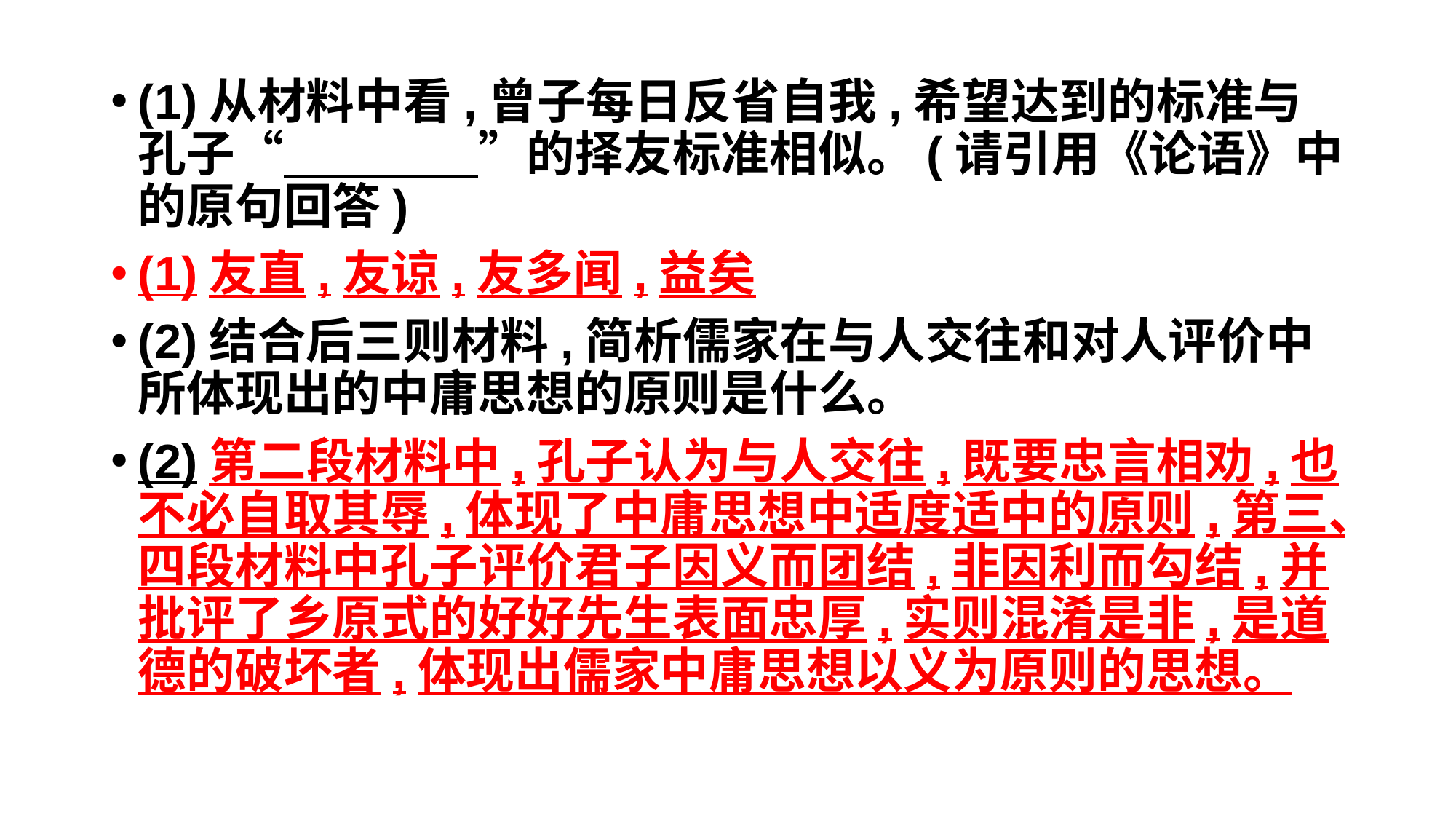

#
(1)从材料中看,曾子每日反省自我,希望达到的标准与孔子“　　　　”的择友标准相似。(请引用《论语》中的原句回答)
(1)友直,友谅,友多闻,益矣
(2)结合后三则材料,简析儒家在与人交往和对人评价中所体现出的中庸思想的原则是什么。
(2)第二段材料中,孔子认为与人交往,既要忠言相劝,也不必自取其辱,体现了中庸思想中适度适中的原则,第三、四段材料中孔子评价君子因义而团结,非因利而勾结,并批评了乡原式的好好先生表面忠厚,实则混淆是非,是道德的破坏者,体现出儒家中庸思想以义为原则的思想。